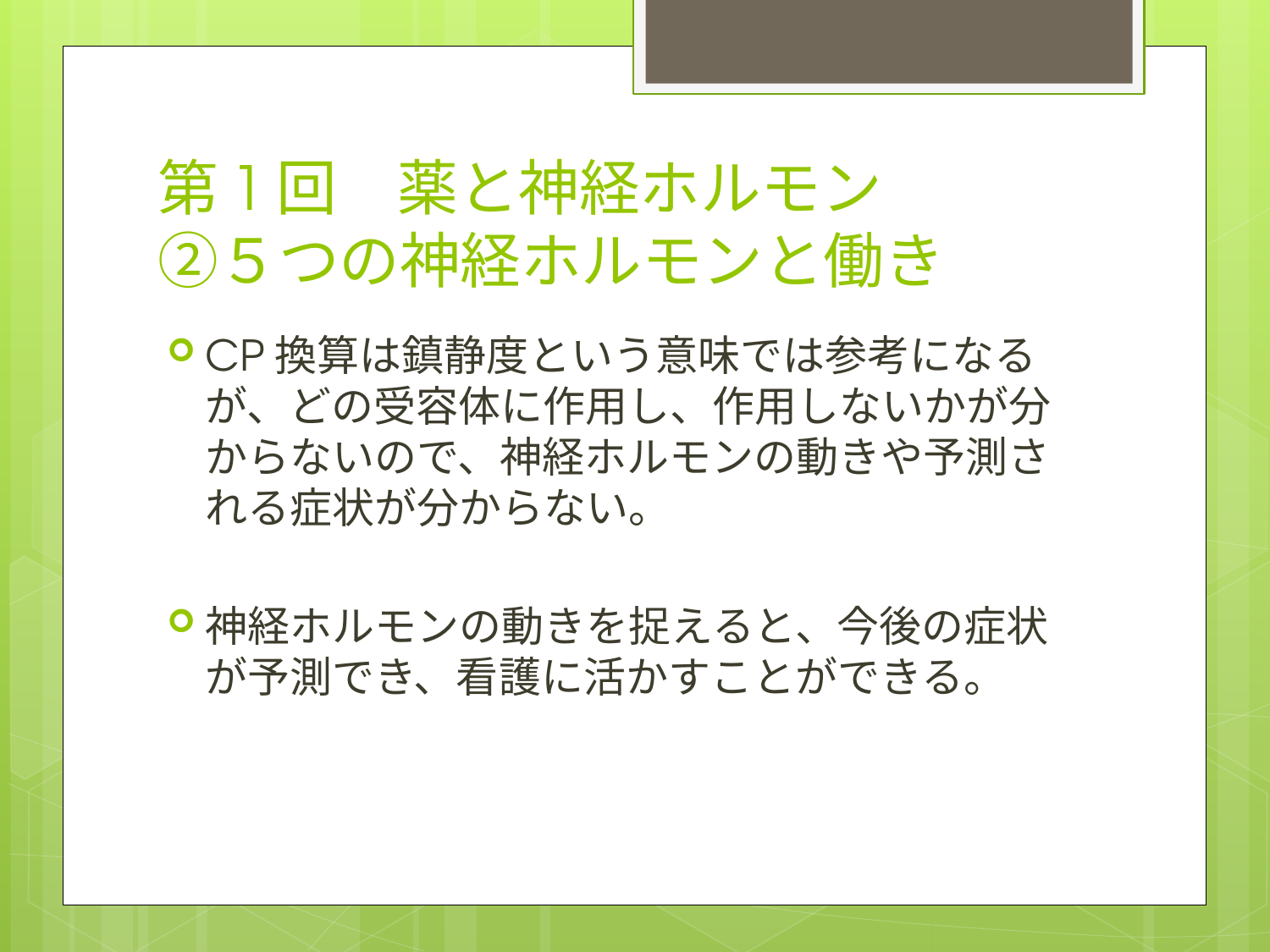

# 第1回　薬と神経ホルモン ②５つの神経ホルモンと働き
CP換算は鎮静度という意味では参考になるが、どの受容体に作用し、作用しないかが分からないので、神経ホルモンの動きや予測される症状が分からない。

神経ホルモンの動きを捉えると、今後の症状が予測でき、看護に活かすことができる。